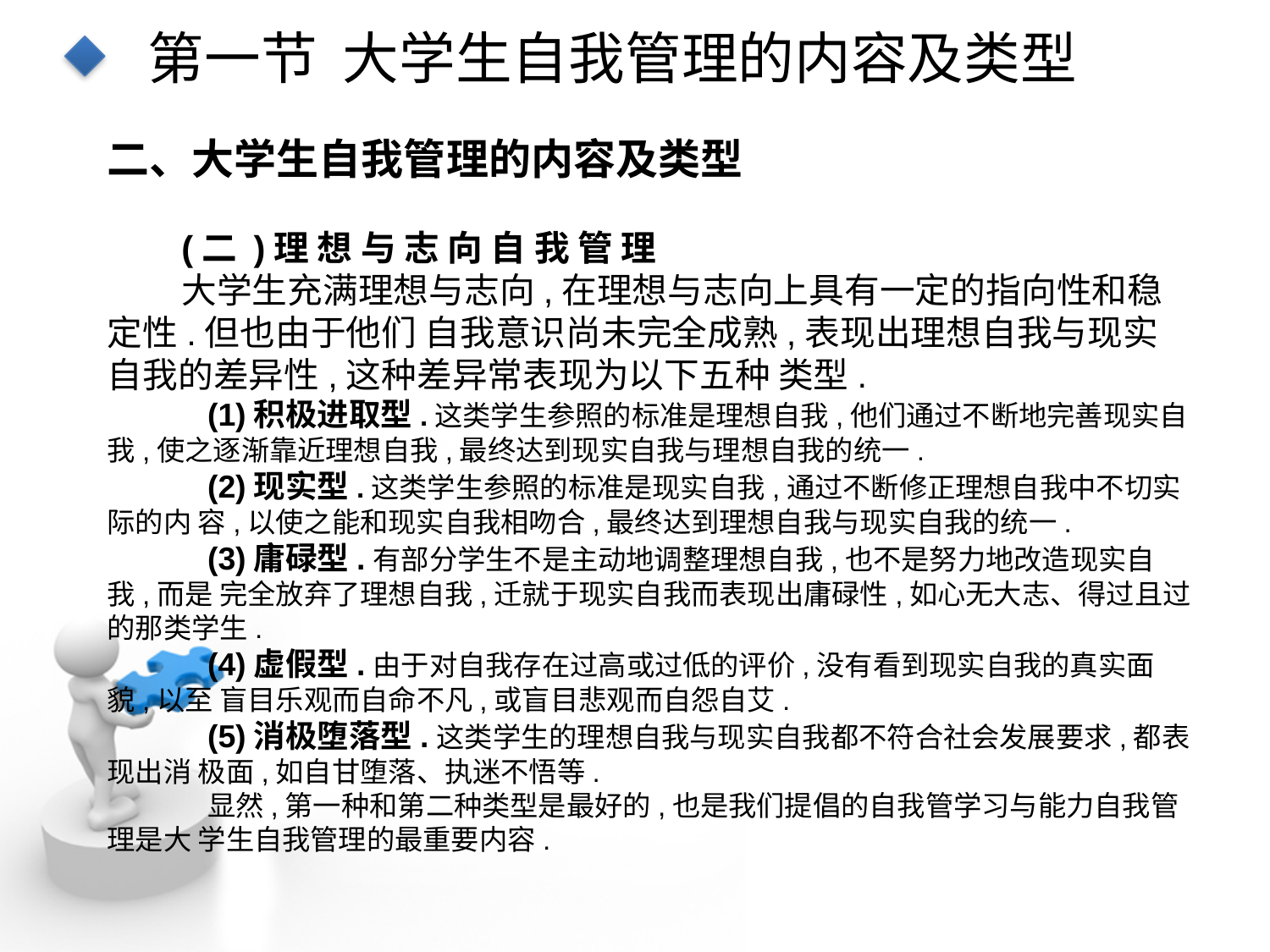

第一节  大学生自我管理的内容及类型

二、大学生自我管理的内容及类型

(二 )理 想 与 志 向 自 我 管 理
大学生充满理想与志向,在理想与志向上具有一定的指向性和稳定性.但也由于他们 自我意识尚未完全成熟,表现出理想自我与现实自我的差异性,这种差异常表现为以下五种 类型.
(1)积极进取型.这类学生参照的标准是理想自我,他们通过不断地完善现实自我,使之逐渐靠近理想自我,最终达到现实自我与理想自我的统一.
(2)现实型.这类学生参照的标准是现实自我,通过不断修正理想自我中不切实际的内 容,以使之能和现实自我相吻合,最终达到理想自我与现实自我的统一.
(3)庸碌型.有部分学生不是主动地调整理想自我,也不是努力地改造现实自我,而是 完全放弃了理想自我,迁就于现实自我而表现出庸碌性,如心无大志、得过且过的那类学生.
(4)虚假型.由于对自我存在过高或过低的评价,没有看到现实自我的真实面貌,以至 盲目乐观而自命不凡,或盲目悲观而自怨自艾.
(5)消极堕落型.这类学生的理想自我与现实自我都不符合社会发展要求,都表现出消 极面,如自甘堕落、执迷不悟等.
显然,第一种和第二种类型是最好的,也是我们提倡的自我管学习与能力自我管理是大 学生自我管理的最重要内容.

点击添加文本
点击添加文本
点击添加文本
点击添加文本